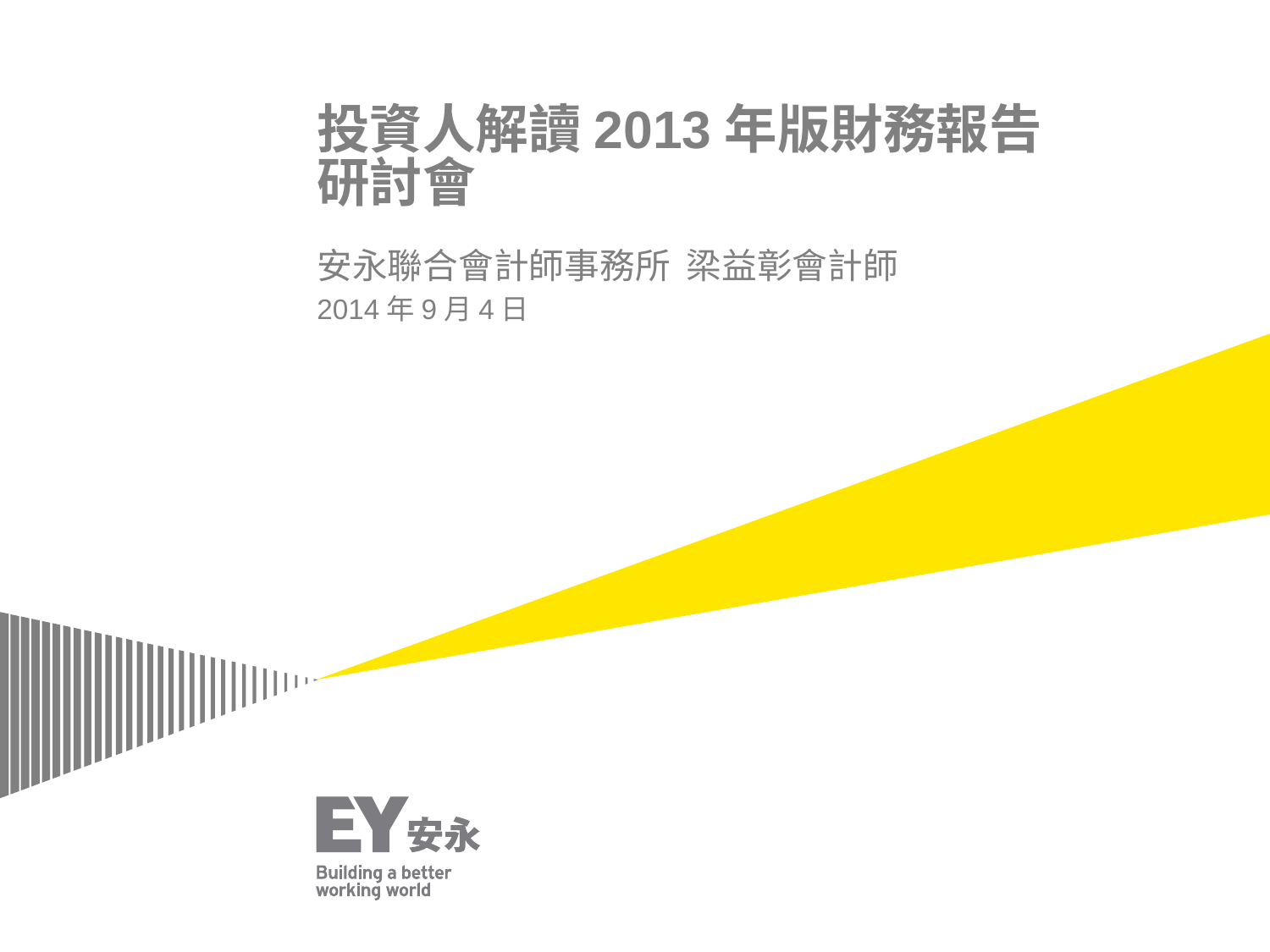

# 投資人解讀2013年版財務報告 研討會
安永聯合會計師事務所  梁益彰會計師
2014年9月4日